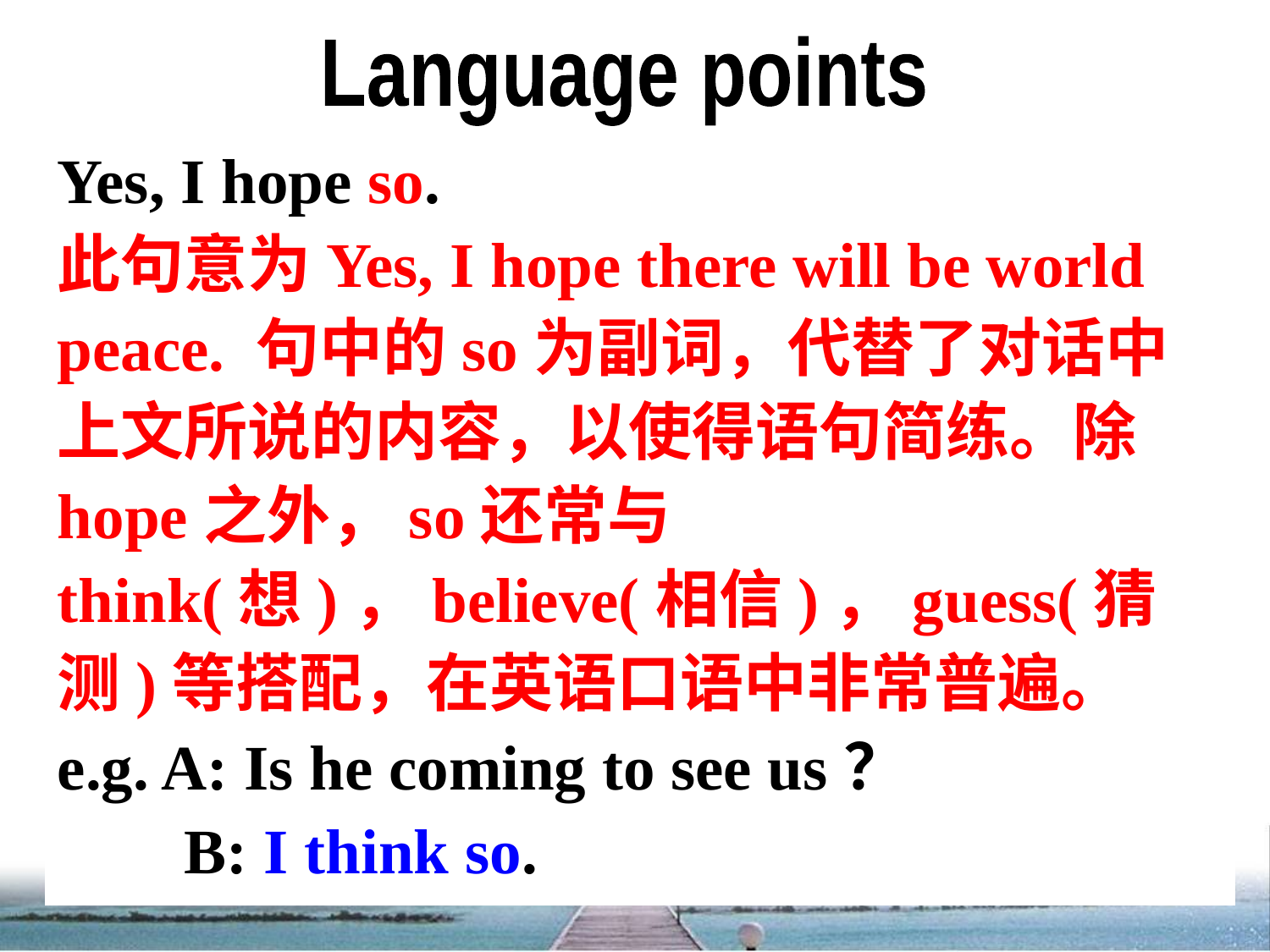

Language points
Yes, I hope so.
此句意为Yes, I hope there will be world peace. 句中的so为副词，代替了对话中上文所说的内容，以使得语句简练。除hope之外，so还常与think(想)，believe(相信)，guess(猜测)等搭配，在英语口语中非常普遍。
e.g. A: Is he coming to see us？
        B: I think so.